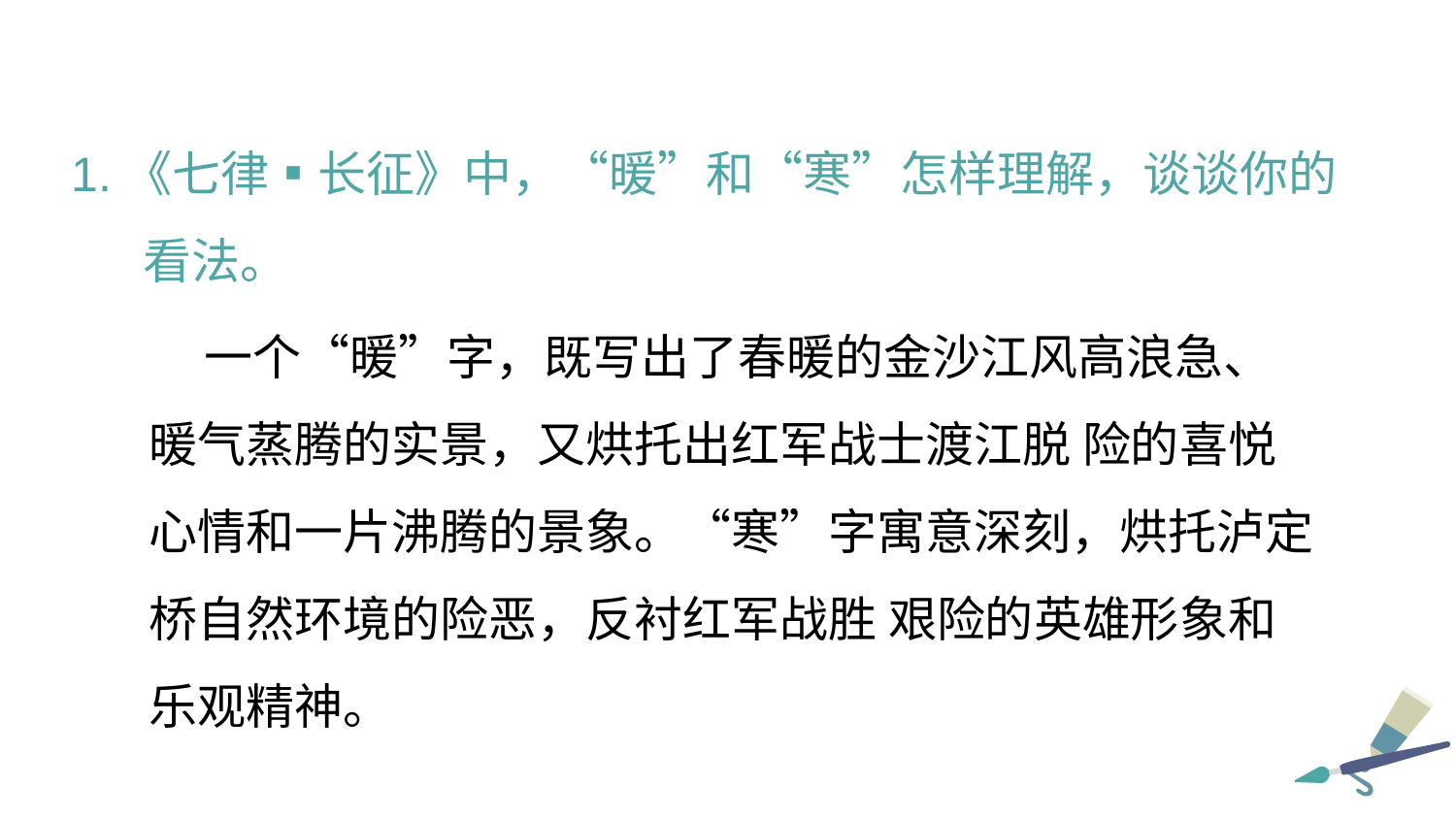

1.《七律▪长征》中，“暖”和“寒”怎样理解，谈谈你的看法。
    一个“暖”字，既写出了春暖的金沙江风高浪急、暖气蒸腾的实景，又烘托出红军战士渡江脱 险的喜悦心情和一片沸腾的景象。“寒”字寓意深刻，烘托泸定桥自然环境的险恶，反衬红军战胜 艰险的英雄形象和乐观精神。